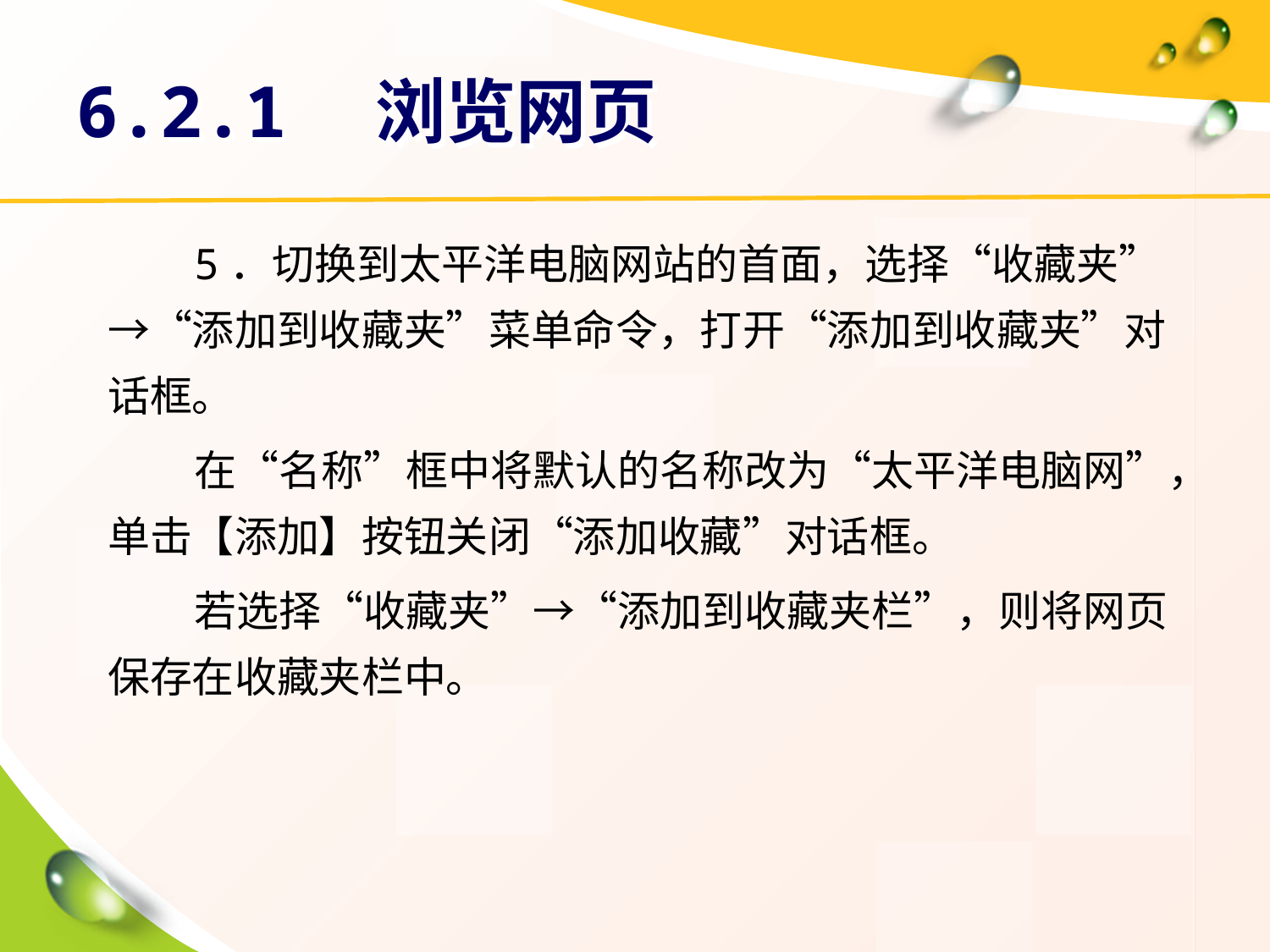

# 6.2.1　浏览网页
5．切换到太平洋电脑网站的首面，选择“收藏夹”→“添加到收藏夹”菜单命令，打开“添加到收藏夹”对话框。
在“名称”框中将默认的名称改为“太平洋电脑网”，单击【添加】按钮关闭“添加收藏”对话框。
若选择“收藏夹”→“添加到收藏夹栏”，则将网页保存在收藏夹栏中。